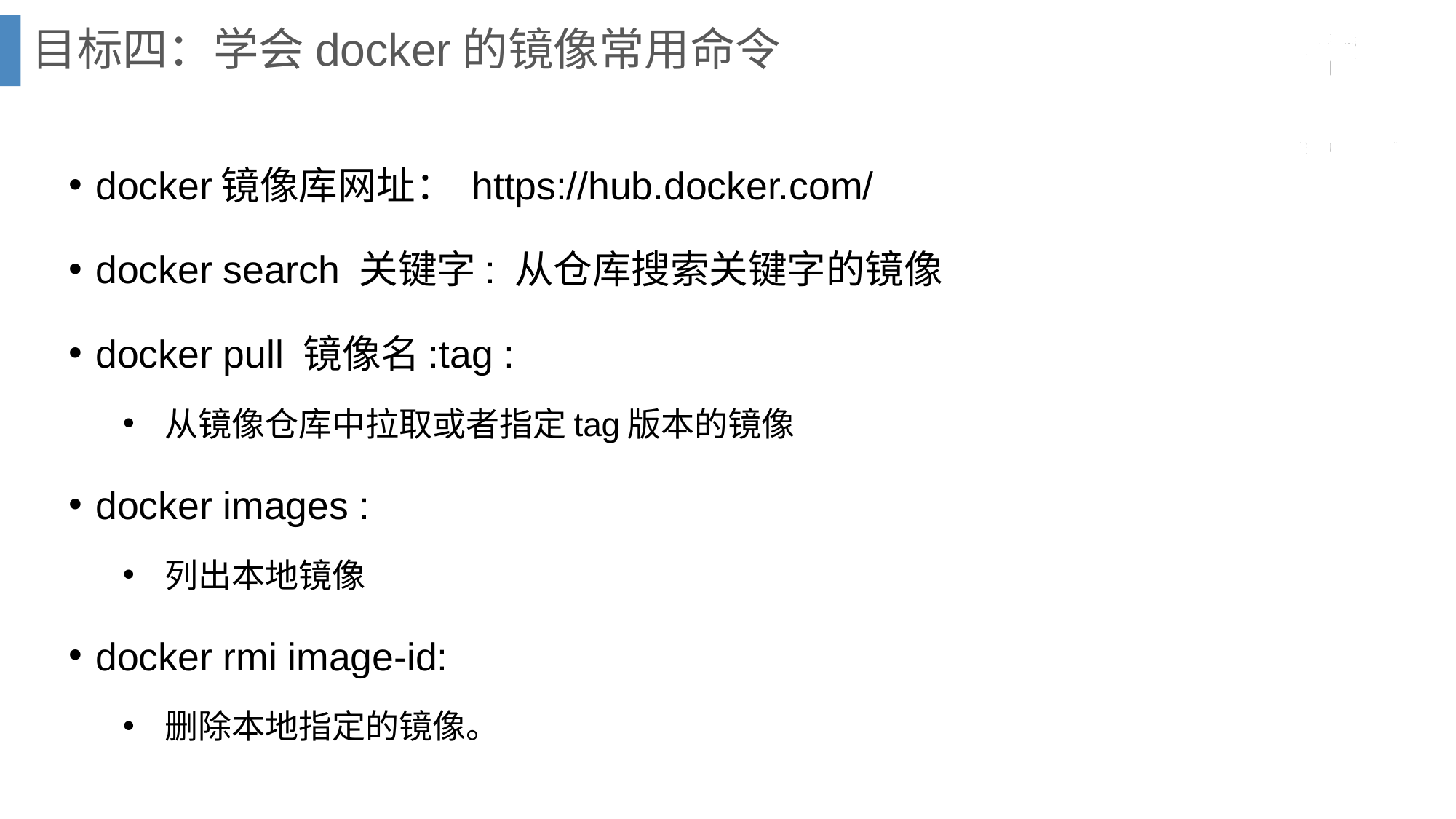

# 目标四：学会docker的镜像常用命令
docker镜像库网址： https://hub.docker.com/
docker search 关键字: 从仓库搜索关键字的镜像
docker pull 镜像名:tag :
 从镜像仓库中拉取或者指定tag版本的镜像
docker images :
 列出本地镜像
docker rmi image-id:
 删除本地指定的镜像。